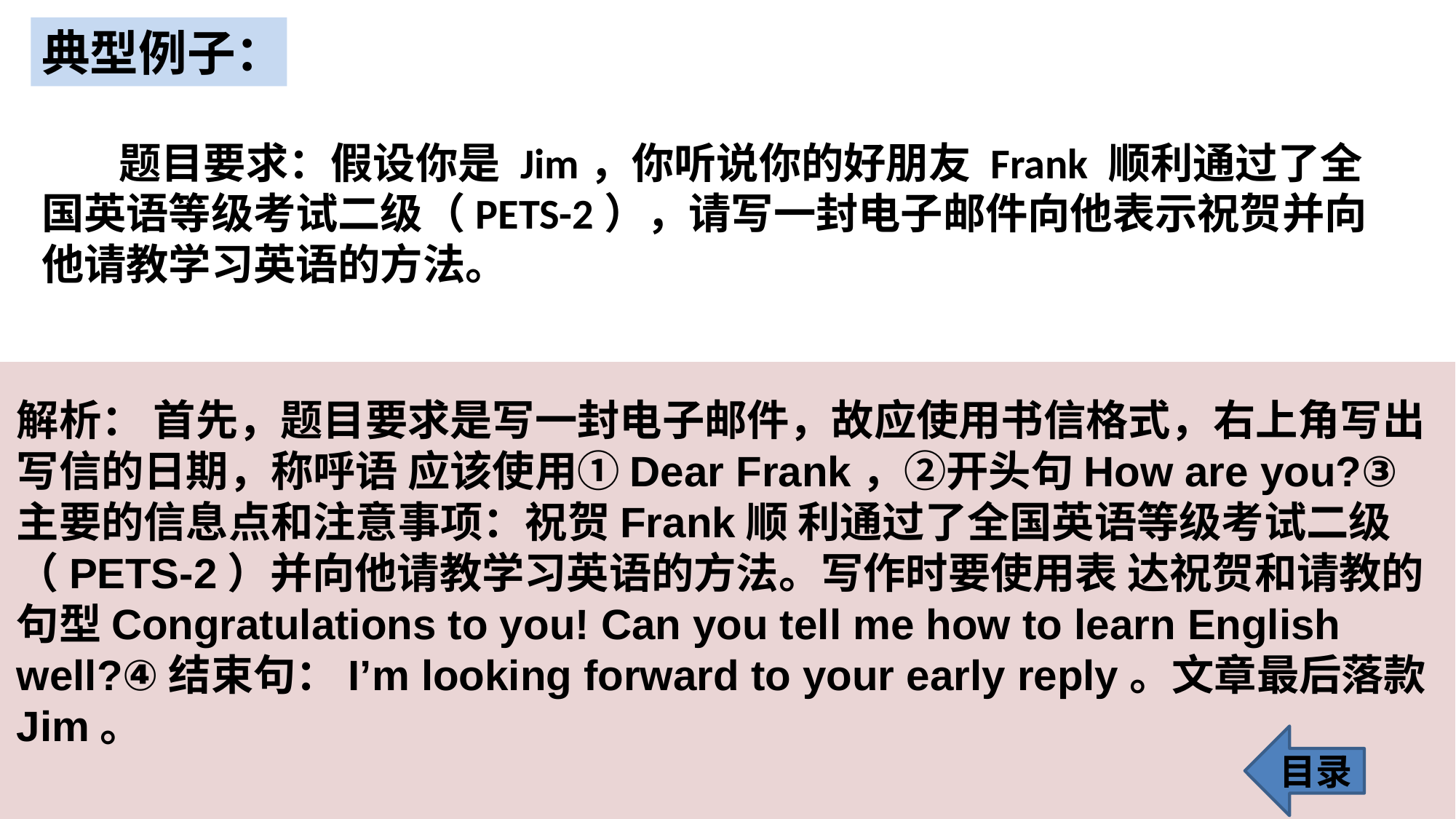

典型例子：
       题目要求：假设你是 Jim，你听说你的好朋友 Frank 顺利通过了全国英语等级考试二级（PETS-2），请写一封电子邮件向他表示祝贺并向他请教学习英语的方法。

解析： 首先，题目要求是写一封电子邮件，故应使用书信格式，右上角写出写信的日期，称呼语 应该使用①Dear Frank，②开头句How are you?③主要的信息点和注意事项：祝贺Frank顺 利通过了全国英语等级考试二级（PETS-2）并向他请教学习英语的方法。写作时要使用表 达祝贺和请教的句型Congratulations to you! Can you tell me how to learn English well?④结束句：I’m looking forward to your early reply。文章最后落款Jim。
目录
14